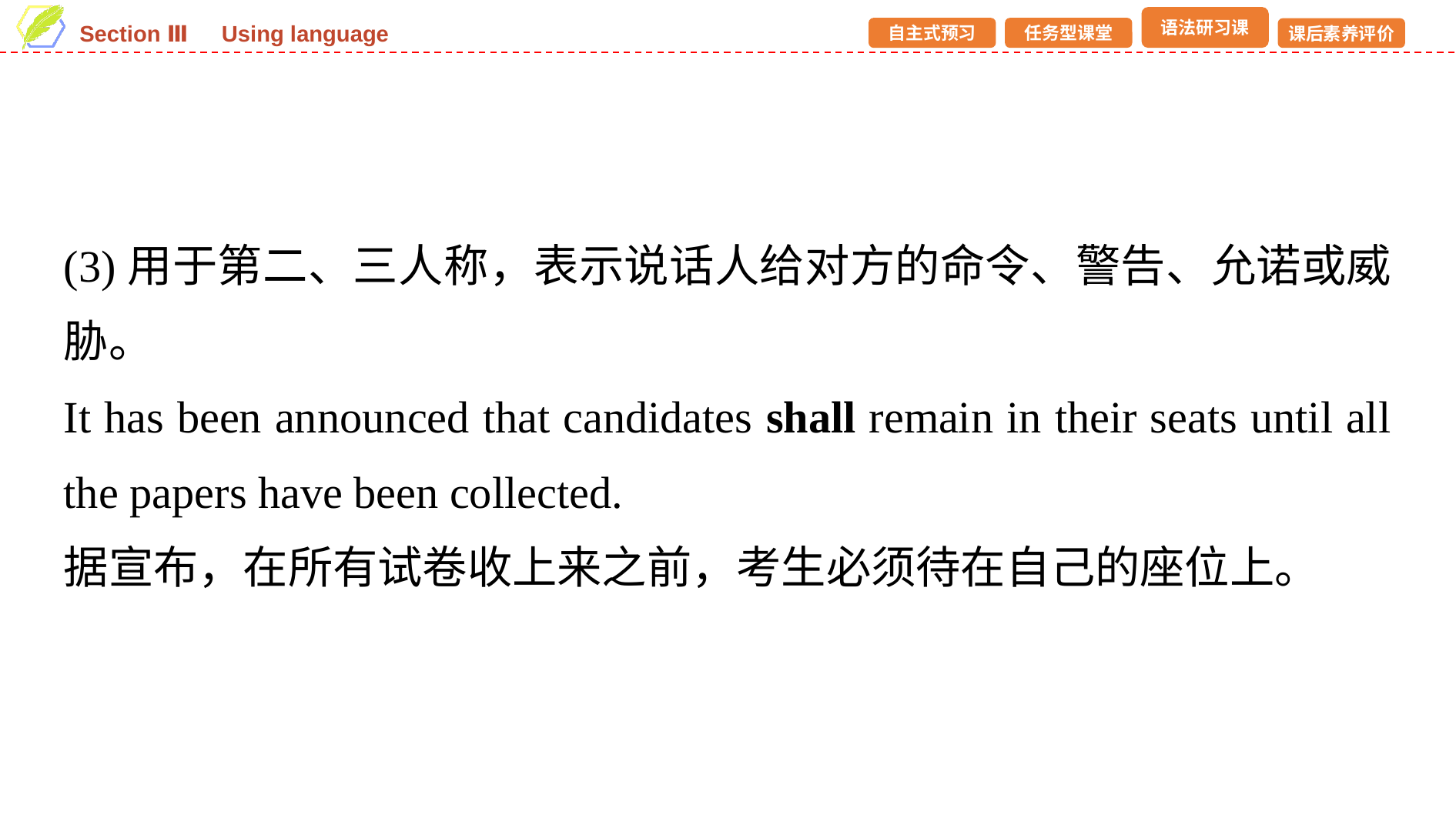

(3)用于第二、三人称，表示说话人给对方的命令、警告、允诺或威胁。
It has been announced that candidates shall remain in their seats until all the papers have been collected.
据宣布，在所有试卷收上来之前，考生必须待在自己的座位上。